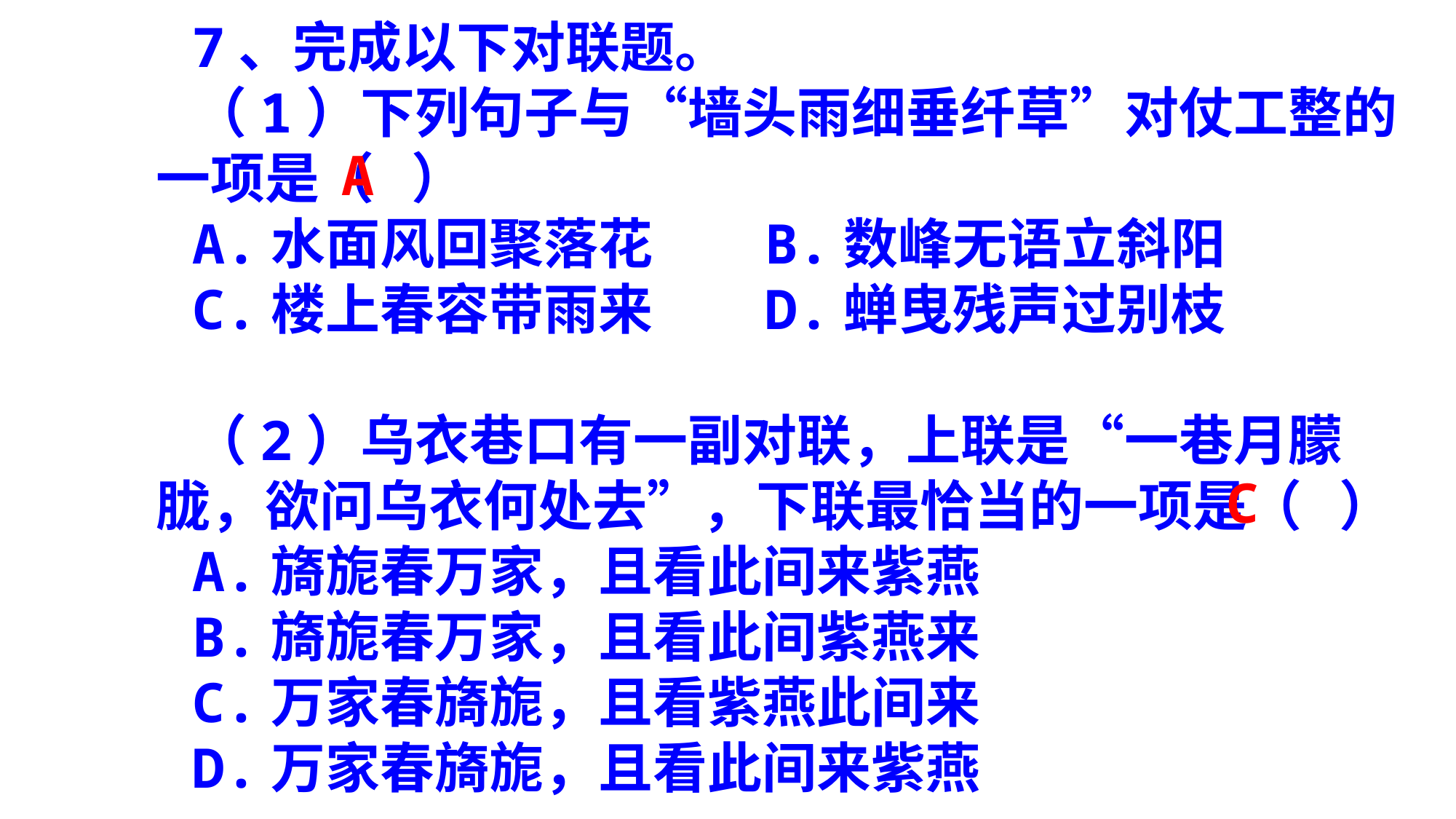

7、完成以下对联题。
（1）下列句子与“墙头雨细垂纤草”对仗工整的一项是（   ）
A.水面风回聚落花        B.数峰无语立斜阳
C.楼上春容带雨来        D.蝉曳残声过别枝

（2）乌衣巷口有一副对联，上联是“一巷月朦胧，欲问乌衣何处去”，下联最恰当的一项是（   ）
A.旖旎春万家，且看此间来紫燕
B.旖旎春万家，且看此间紫燕来
C.万家春旖旎，且看紫燕此间来
D.万家春旖旎，且看此间来紫燕
A
C